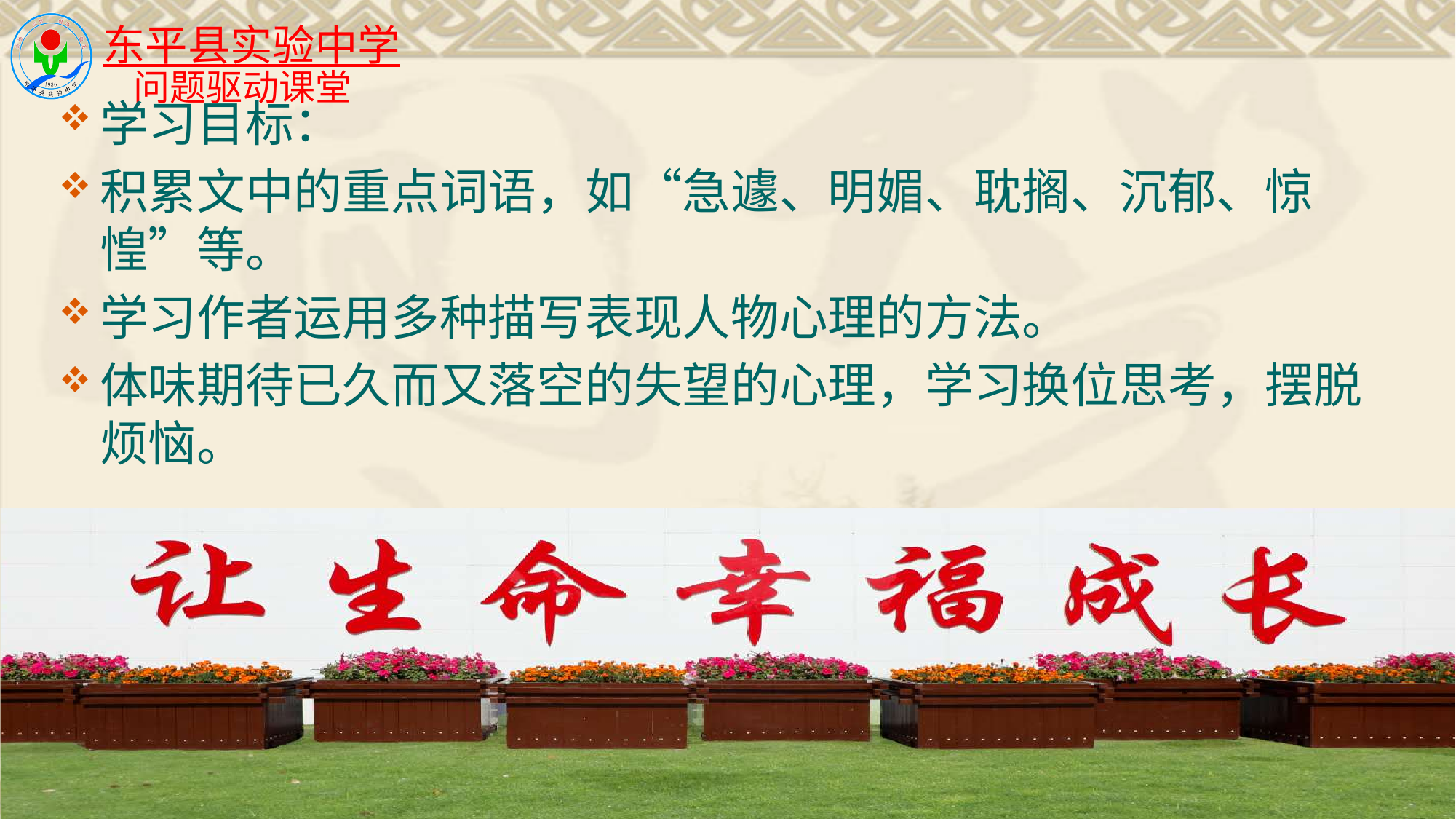

学习目标：
积累文中的重点词语，如“急遽、明媚、耽搁、沉郁、惊惶”等。
学习作者运用多种描写表现人物心理的方法。
体味期待已久而又落空的失望的心理，学习换位思考，摆脱烦恼。